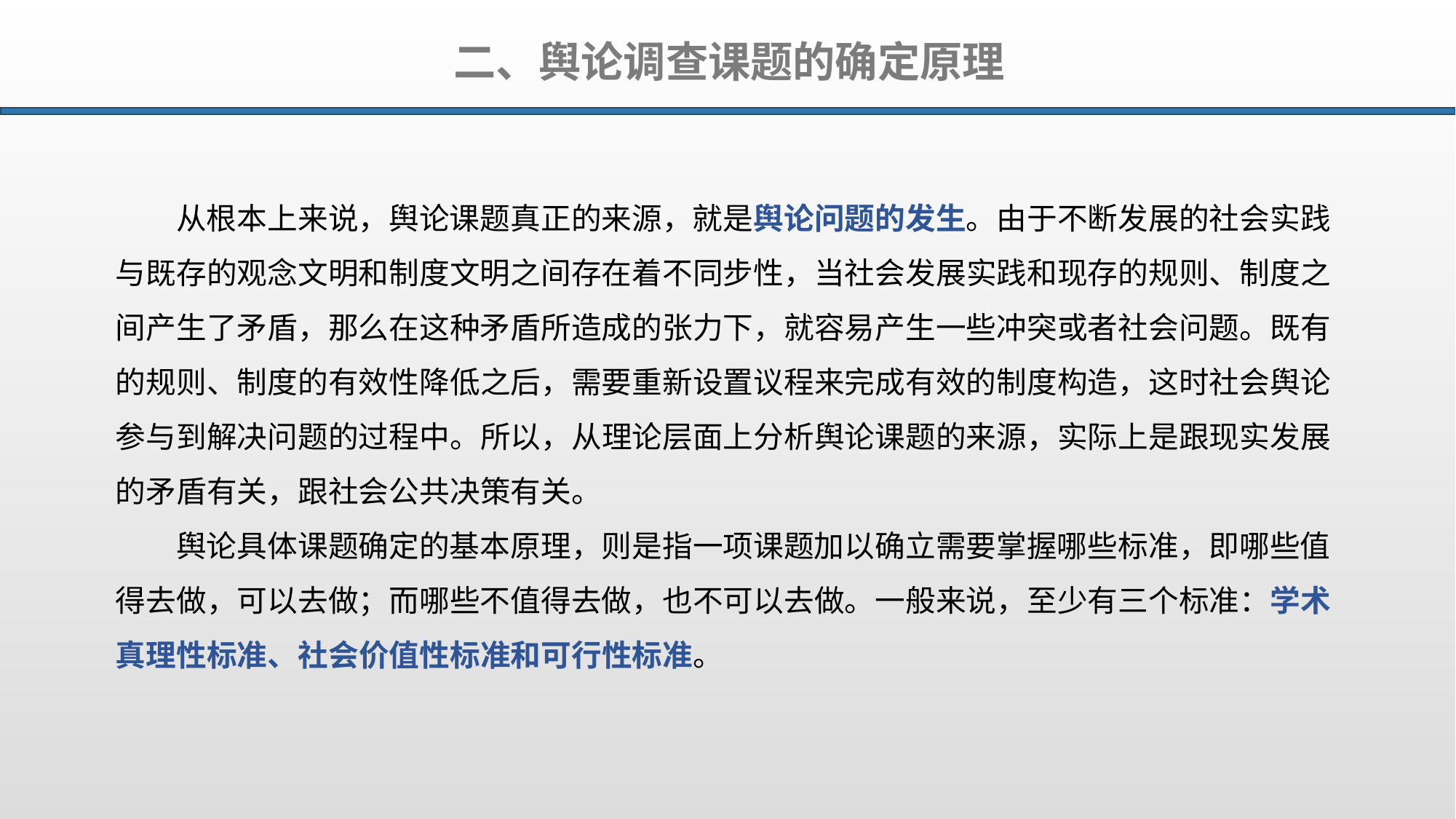

二、舆论调查课题的确定原理

从根本上来说，舆论课题真正的来源，就是舆论问题的发生。由于不断发展的社会实践与既存的观念文明和制度文明之间存在着不同步性，当社会发展实践和现存的规则、制度之间产生了矛盾，那么在这种矛盾所造成的张力下，就容易产生一些冲突或者社会问题。既有的规则、制度的有效性降低之后，需要重新设置议程来完成有效的制度构造，这时社会舆论参与到解决问题的过程中。所以，从理论层面上分析舆论课题的来源，实际上是跟现实发展的矛盾有关，跟社会公共决策有关。
舆论具体课题确定的基本原理，则是指一项课题加以确立需要掌握哪些标准，即哪些值得去做，可以去做；而哪些不值得去做，也不可以去做。一般来说，至少有三个标准：学术真理性标准、社会价值性标准和可行性标准。